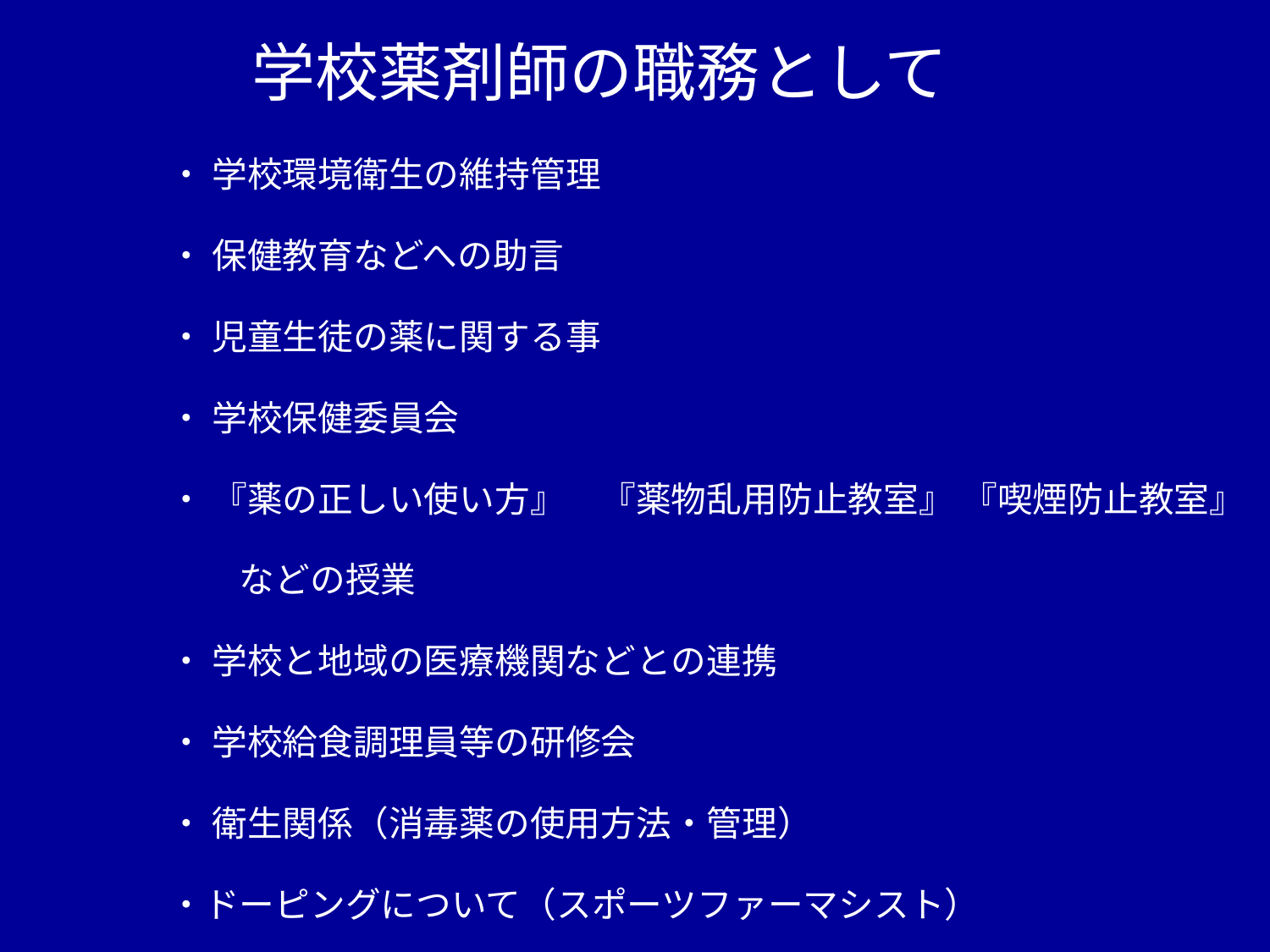

学校薬剤師の職務として
・ 学校環境衛生の維持管理
・ 保健教育などへの助言
・ 児童生徒の薬に関する事
・ 学校保健委員会
・ 『薬の正しい使い方』　『薬物乱用防止教室』 『喫煙防止教室』
　　などの授業
・ 学校と地域の医療機関などとの連携
・ 学校給食調理員等の研修会
・ 衛生関係（消毒薬の使用方法・管理）
・ドーピングについて（スポーツファーマシスト）